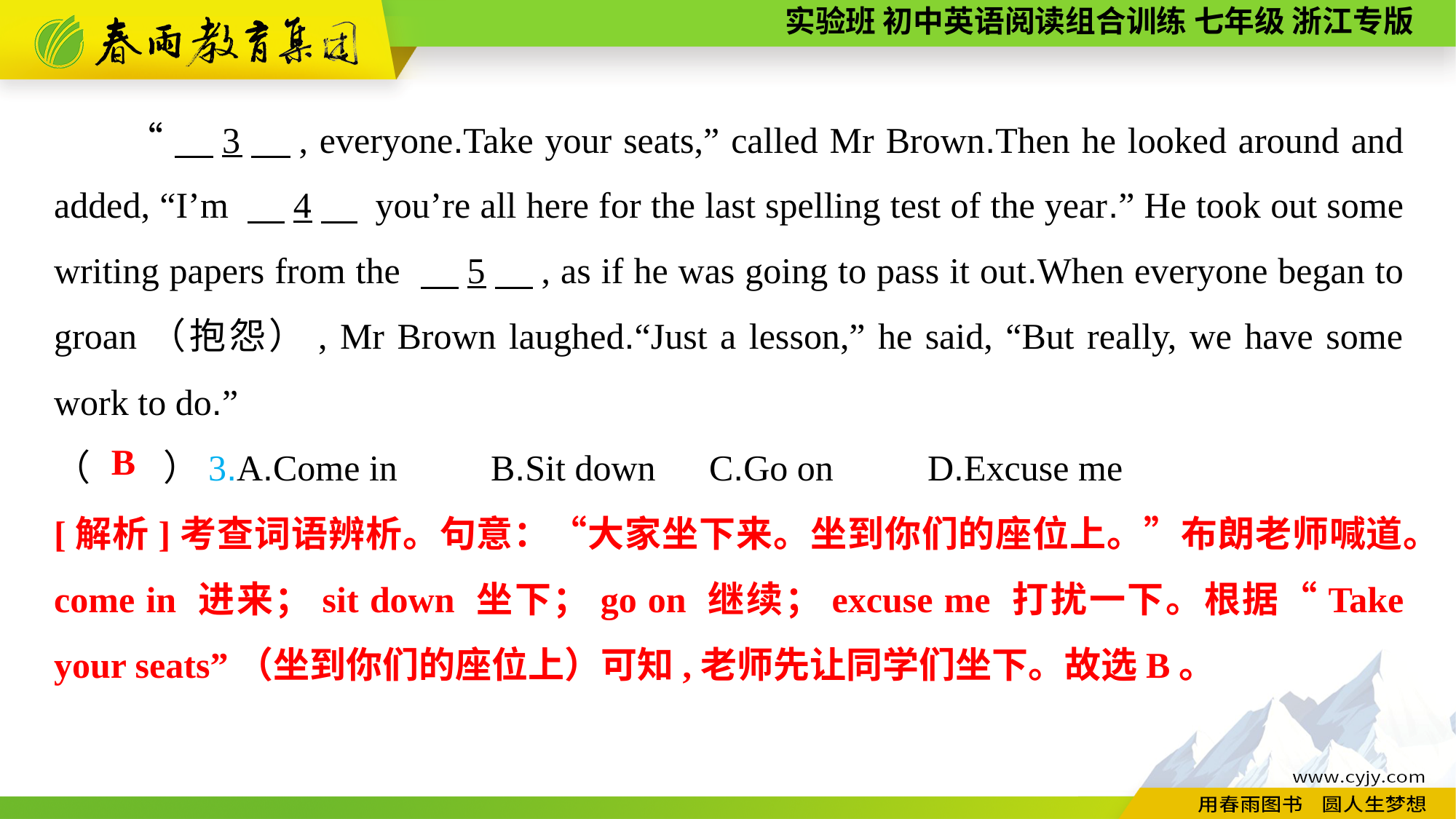

“　3　, everyone.Take your seats,” called Mr Brown.Then he looked around and added, “I’m 　4　 you’re all here for the last spelling test of the year.” He took out some writing papers from the 　5　, as if he was going to pass it out.When everyone began to groan（抱怨）, Mr Brown laughed.“Just a lesson,” he said, “But really, we have some work to do.”
（　　）3.A.Come in	B.Sit down	C.Go on	D.Excuse me
B
[解析]考查词语辨析。句意：“大家坐下来。坐到你们的座位上。”布朗老师喊道。come in 进来；sit down 坐下；go on 继续；excuse me 打扰一下。根据“Take your seats”（坐到你们的座位上）可知,老师先让同学们坐下。故选B。